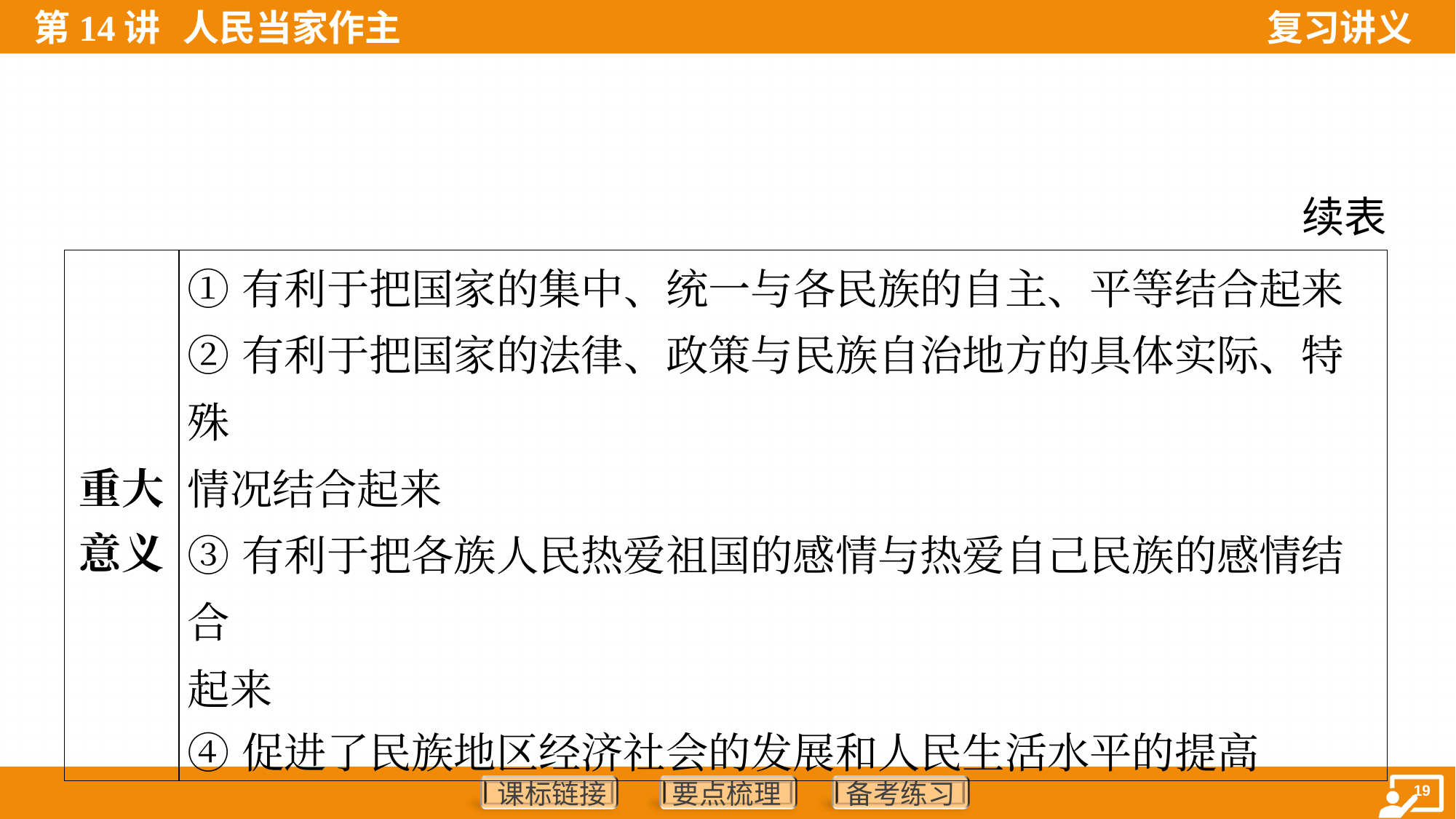

续表
| 重大 意义 | ①有利于把国家的集中、统一与各民族的自主、平等结合起来 ②有利于把国家的法律、政策与民族自治地方的具体实际、特殊 情况结合起来 ③有利于把各族人民热爱祖国的感情与热爱自己民族的感情结合 起来 ④促进了民族地区经济社会的发展和人民生活水平的提高 |
| --- | --- |